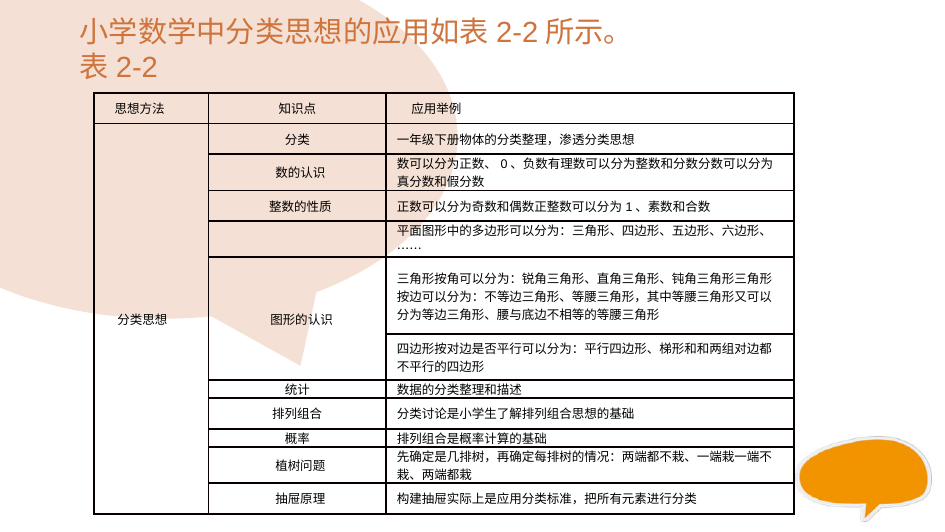

小学数学中分类思想的应用如表2-2所示。
表2-2

#
| 思想方法 | 知识点 | 应用举例 |
| --- | --- | --- |
| 分类思想 | 分类 | 一年级下册物体的分类整理，渗透分类思想 |
|  | 数的认识 | 数可以分为正数、0、负数有理数可以分为整数和分数分数可以分为真分数和假分数 |
|  | 整数的性质 | 正数可以分为奇数和偶数正整数可以分为1、素数和合数 |
|  |  | 平面图形中的多边形可以分为：三角形、四边形、五边形、六边形、…… |
|  | 图形的认识 | 三角形按角可以分为：锐角三角形、直角三角形、钝角三角形三角形按边可以分为：不等边三角形、等腰三角形，其中等腰三角形又可以分为等边三角形、腰与底边不相等的等腰三角形 |
|  |  | 四边形按对边是否平行可以分为：平行四边形、梯形和和两组对边都不平行的四边形 |
|  | 统计 | 数据的分类整理和描述 |
|  | 排列组合 | 分类讨论是小学生了解排列组合思想的基础 |
|  | 概率 | 排列组合是概率计算的基础 |
|  | 植树问题 | 先确定是几排树，再确定每排树的情况：两端都不栽、一端栽一端不栽、两端都栽 |
|  | 抽屉原理 | 构建抽屉实际上是应用分类标准，把所有元素进行分类 |